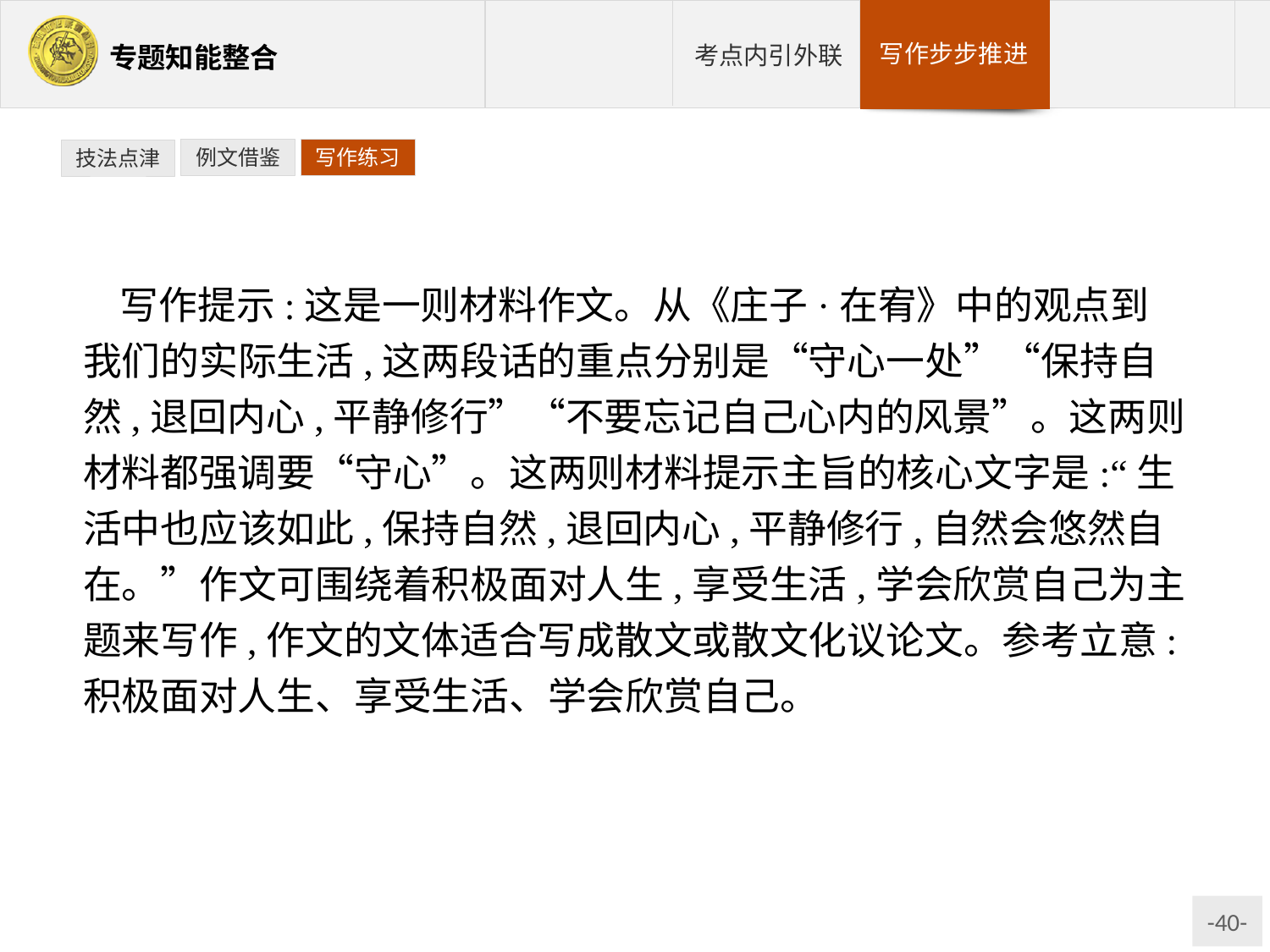

例文借鉴
写作练习
技法点津
写作提示:这是一则材料作文。从《庄子·在宥》中的观点到我们的实际生活,这两段话的重点分别是“守心一处”“保持自然,退回内心,平静修行”“不要忘记自己心内的风景”。这两则材料都强调要“守心”。这两则材料提示主旨的核心文字是:“生活中也应该如此,保持自然,退回内心,平静修行,自然会悠然自在。”作文可围绕着积极面对人生,享受生活,学会欣赏自己为主题来写作,作文的文体适合写成散文或散文化议论文。参考立意:积极面对人生、享受生活、学会欣赏自己。